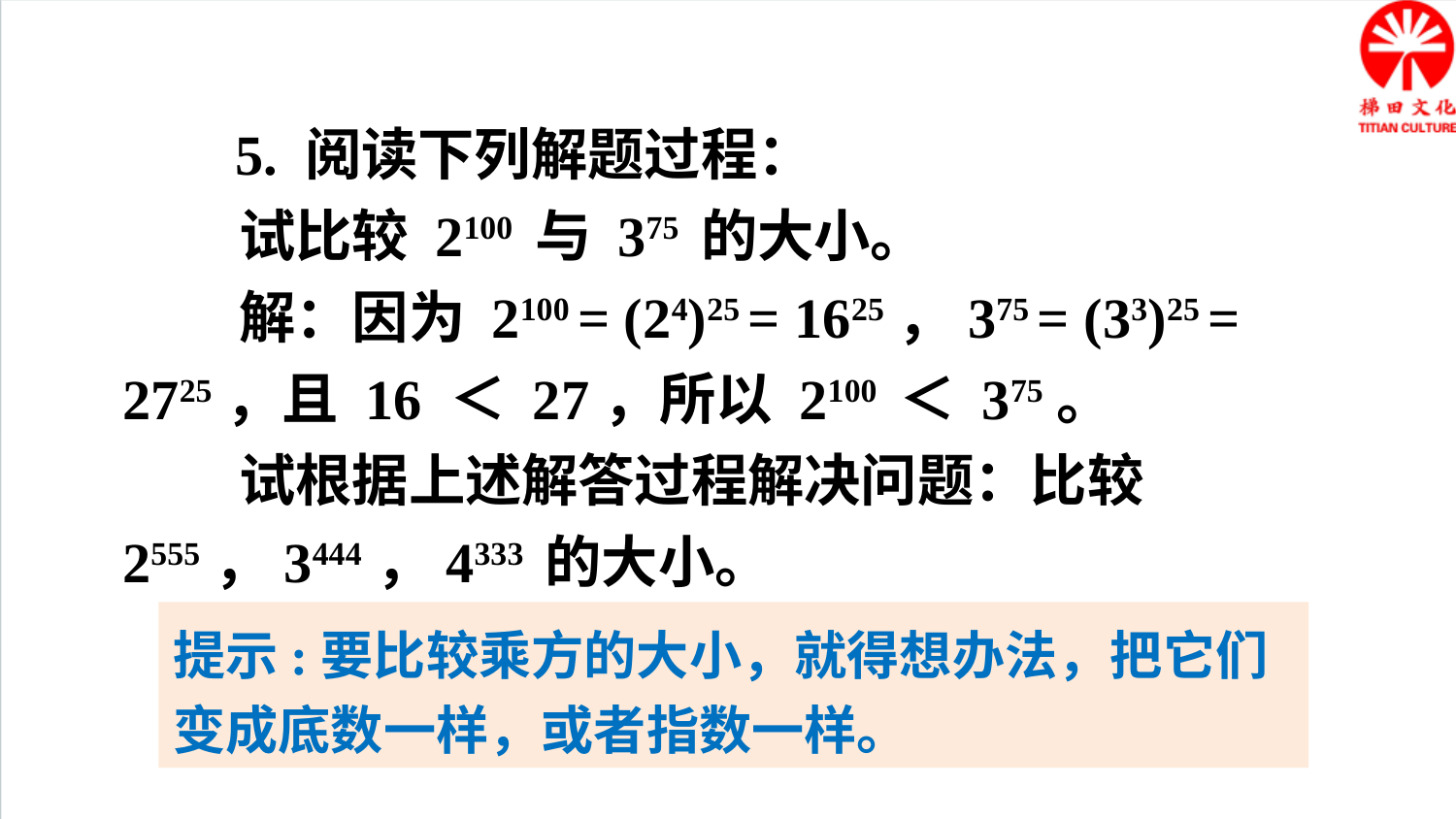

5. 阅读下列解题过程：
        试比较 2100 与 375 的大小。
        解：因为 2100 = (24)25 = 1625，375 = (33)25 = 2725，且 16 ＜ 27，所以 2100 ＜ 375。
        试根据上述解答过程解决问题：比较 2555，3444，4333 的大小。
提示:要比较乘方的大小，就得想办法，把它们变成底数一样，或者指数一样。